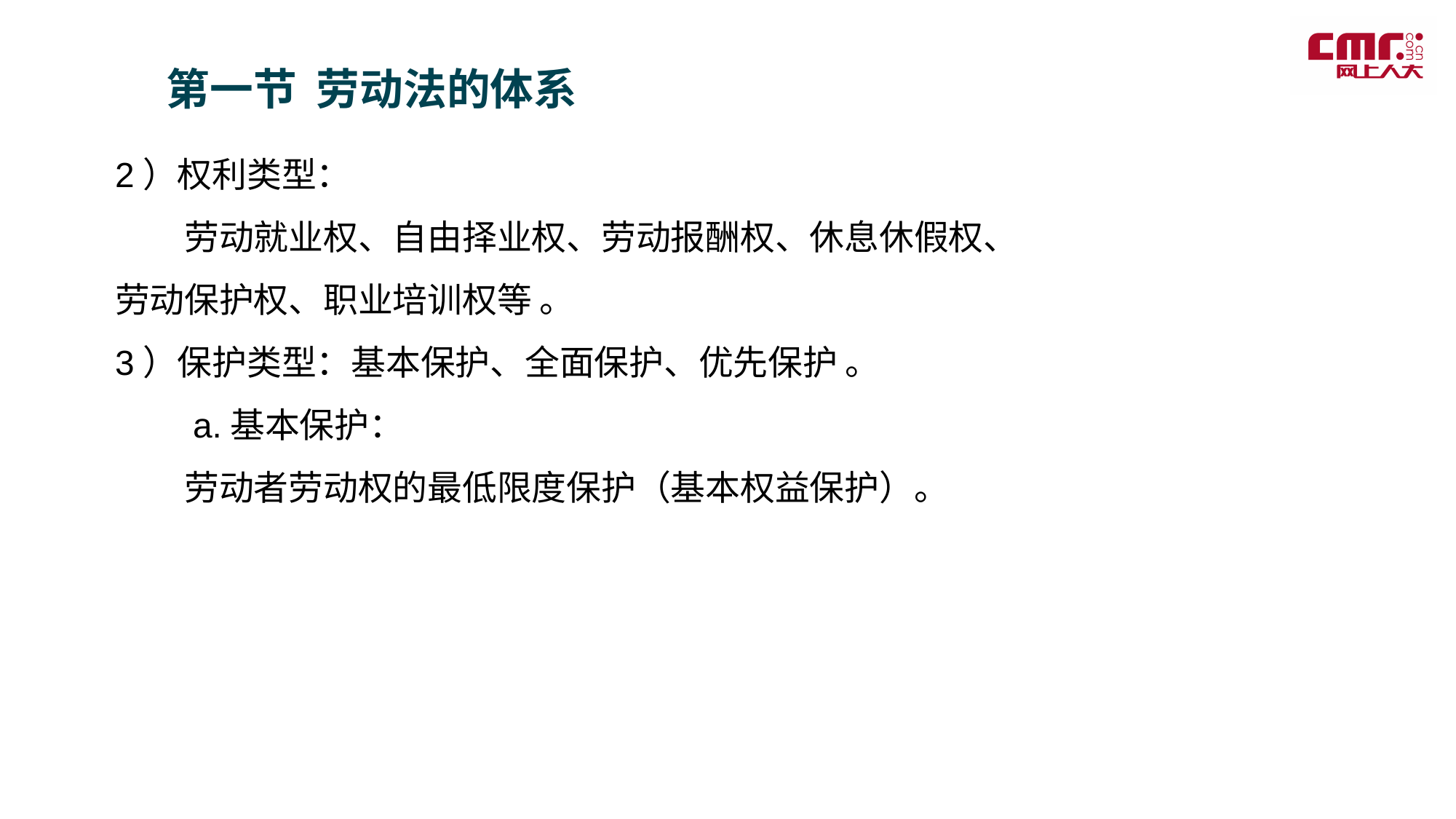

第一节  劳动法的体系
2）权利类型：
　　劳动就业权、自由择业权、劳动报酬权、休息休假权、劳动保护权、职业培训权等 。
3）保护类型：基本保护、全面保护、优先保护 。
　　a.基本保护：
　　劳动者劳动权的最低限度保护（基本权益保护）。